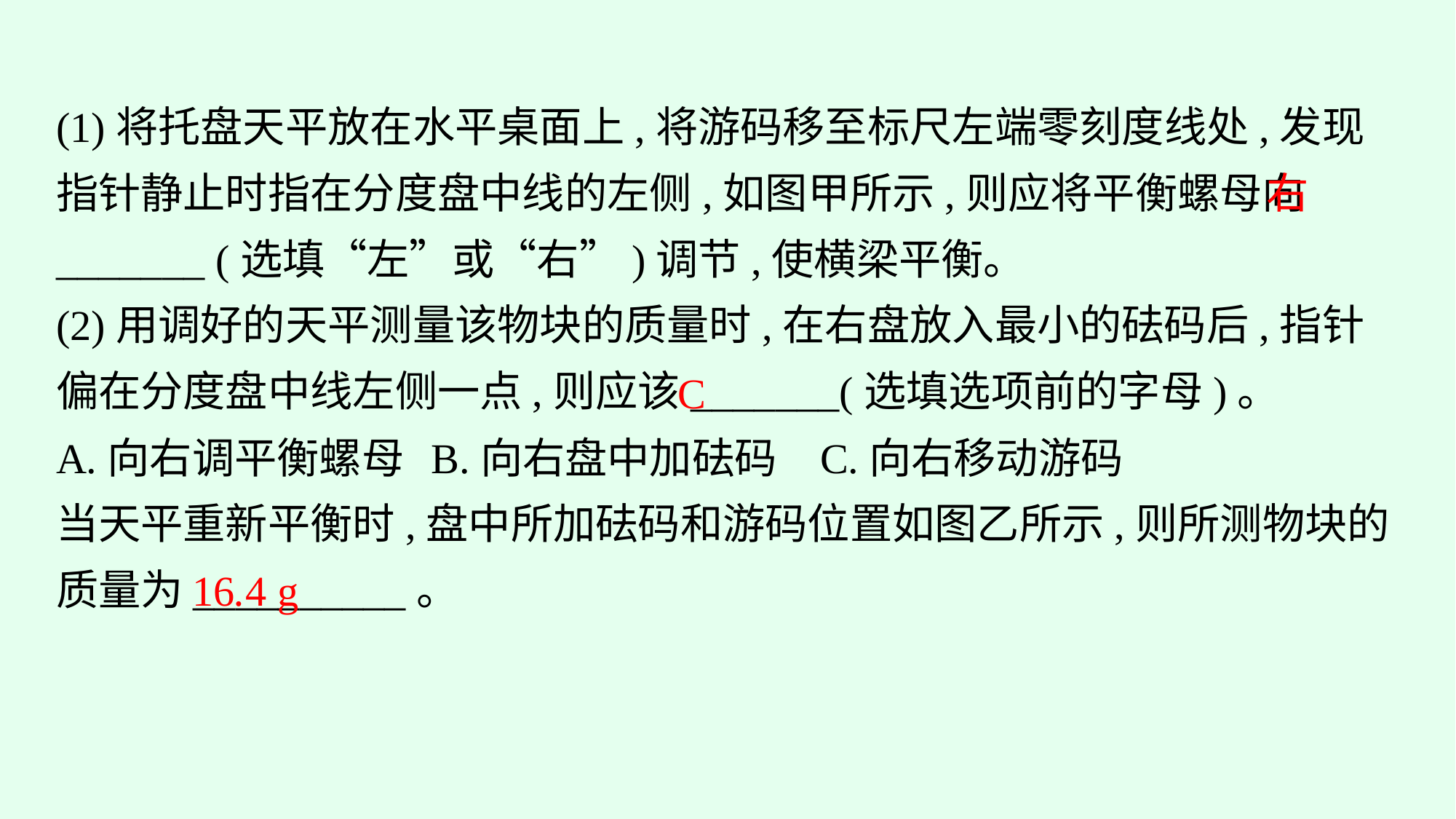

(1)将托盘天平放在水平桌面上,将游码移至标尺左端零刻度线处,发现指针静止时指在分度盘中线的左侧,如图甲所示,则应将平衡螺母向_______ (选填“左”或“右”)调节,使横梁平衡。
(2)用调好的天平测量该物块的质量时,在右盘放入最小的砝码后,指针偏在分度盘中线左侧一点,则应该_______(选填选项前的字母)。
A.向右调平衡螺母	B.向右盘中加砝码	C.向右移动游码
当天平重新平衡时,盘中所加砝码和游码位置如图乙所示,则所测物块的质量为__________。
右
C
16.4 g